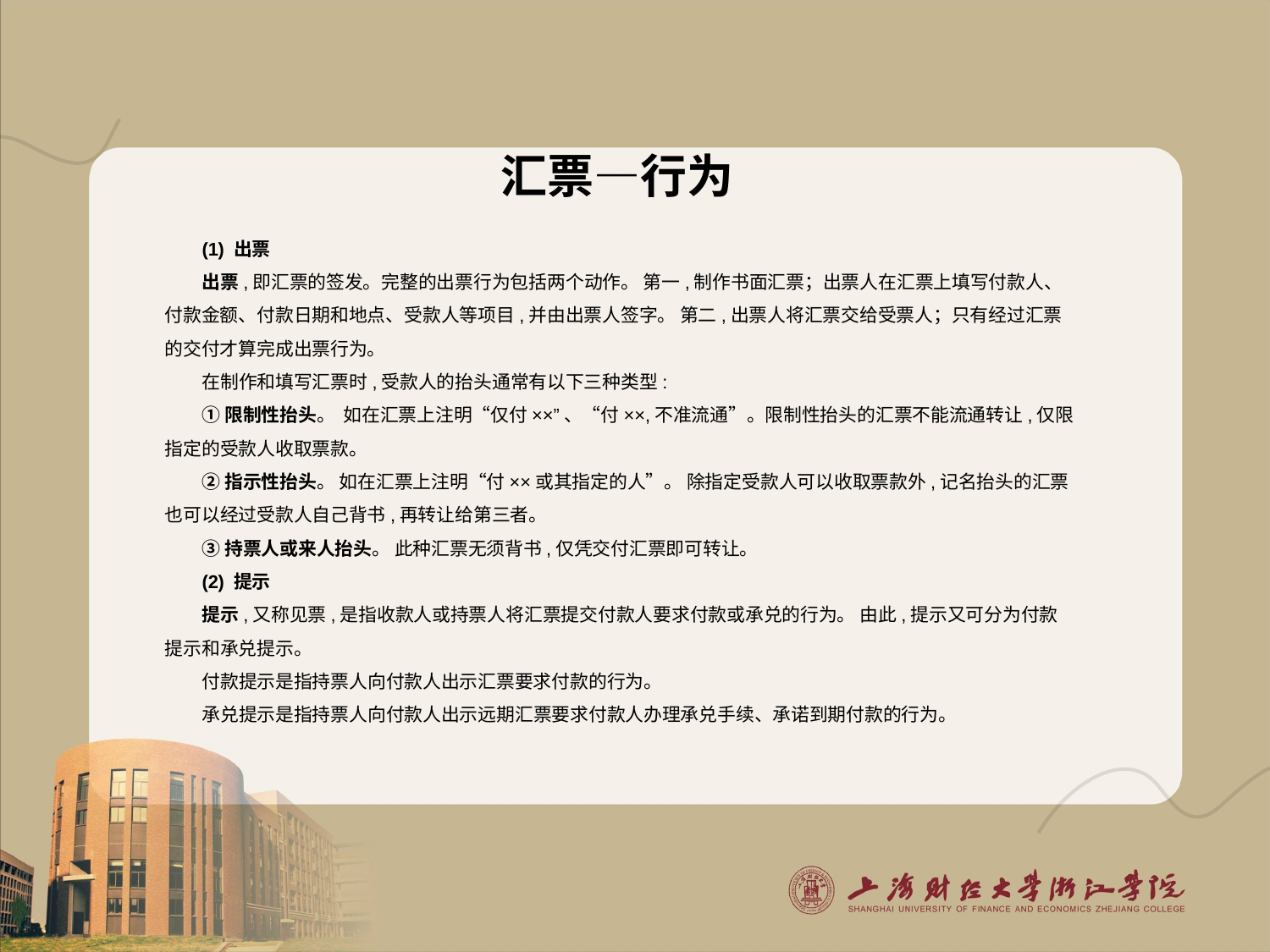

# 汇票—行为
(1) 出票
出票,即汇票的签发。完整的出票行为包括两个动作。 第一,制作书面汇票；出票人在汇票上填写付款人、付款金额、付款日期和地点、受款人等项目,并由出票人签字。 第二,出票人将汇票交给受票人；只有经过汇票的交付才算完成出票行为。
在制作和填写汇票时,受款人的抬头通常有以下三种类型:
①限制性抬头。  如在汇票上注明“仅付××”、“付××,不准流通”。限制性抬头的汇票不能流通转让,仅限指定的受款人收取票款。
②指示性抬头。 如在汇票上注明“付××或其指定的人”。 除指定受款人可以收取票款外,记名抬头的汇票也可以经过受款人自己背书,再转让给第三者。
③持票人或来人抬头。 此种汇票无须背书,仅凭交付汇票即可转让。
(2) 提示
提示,又称见票,是指收款人或持票人将汇票提交付款人要求付款或承兑的行为。 由此,提示又可分为付款提示和承兑提示。
付款提示是指持票人向付款人出示汇票要求付款的行为。
承兑提示是指持票人向付款人出示远期汇票要求付款人办理承兑手续、承诺到期付款的行为。